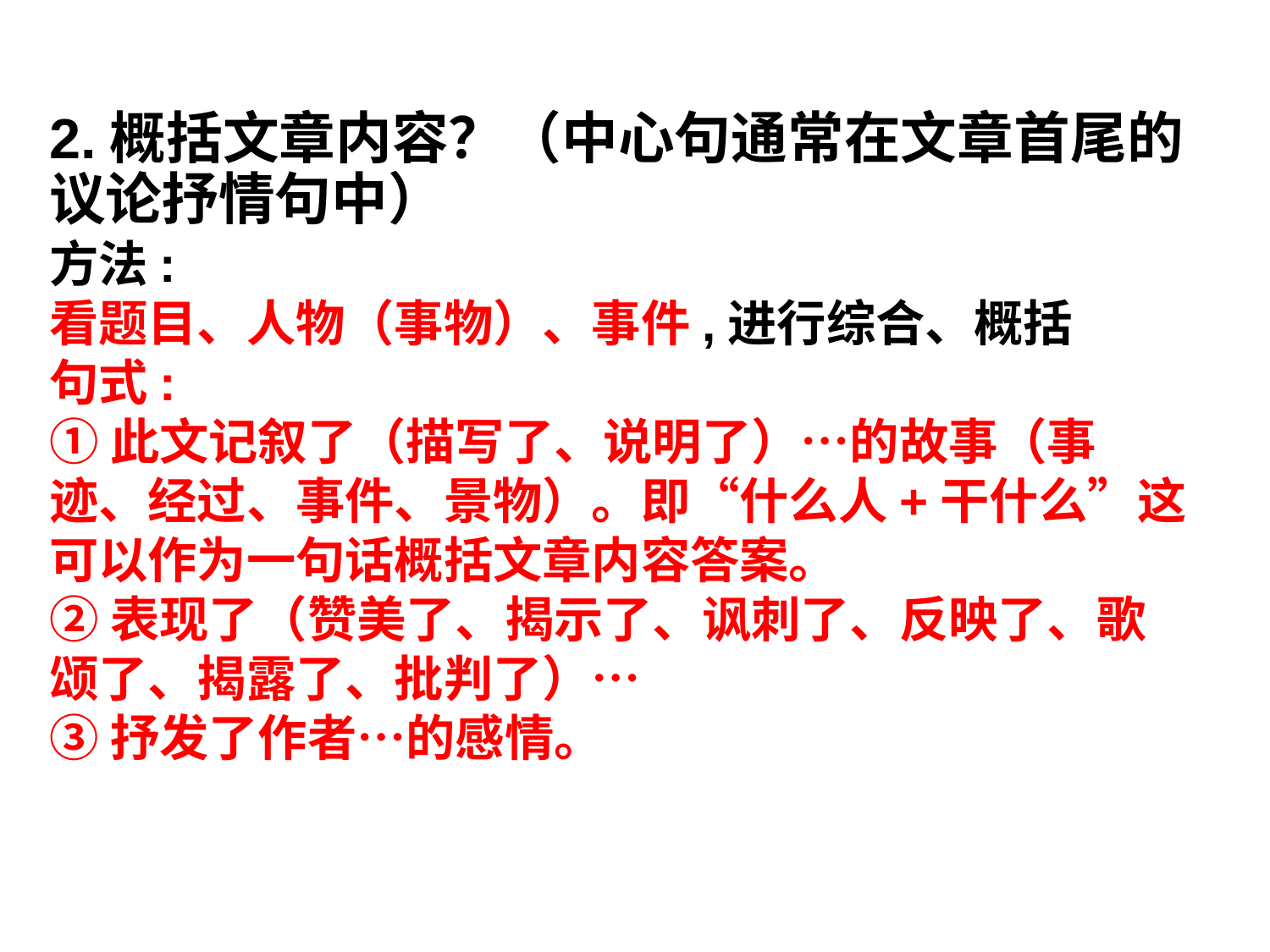

2.概括文章内容？（中心句通常在文章首尾的议论抒情句中）
方法:
看题目、人物（事物）、事件,进行综合、概括
句式:
①此文记叙了（描写了、说明了）…的故事（事迹、经过、事件、景物）。即“什么人+干什么”这可以作为一句话概括文章内容答案。
②表现了（赞美了、揭示了、讽刺了、反映了、歌颂了、揭露了、批判了）…
③抒发了作者…的感情。